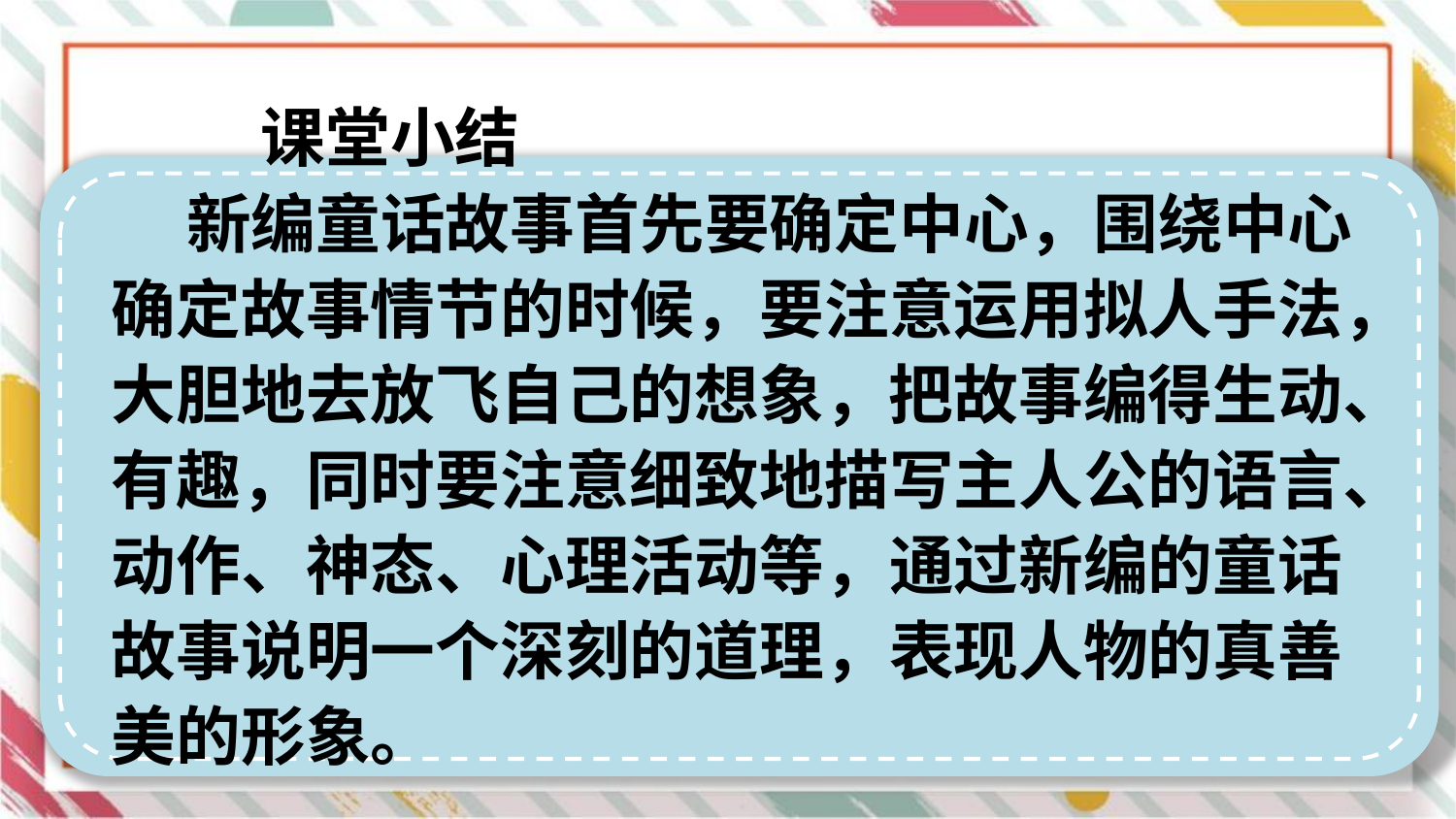

课堂小结
    新编童话故事首先要确定中心，围绕中心确定故事情节的时候，要注意运用拟人手法，大胆地去放飞自己的想象，把故事编得生动、有趣，同时要注意细致地描写主人公的语言、动作、神态、心理活动等，通过新编的童话故事说明一个深刻的道理，表现人物的真善美的形象。